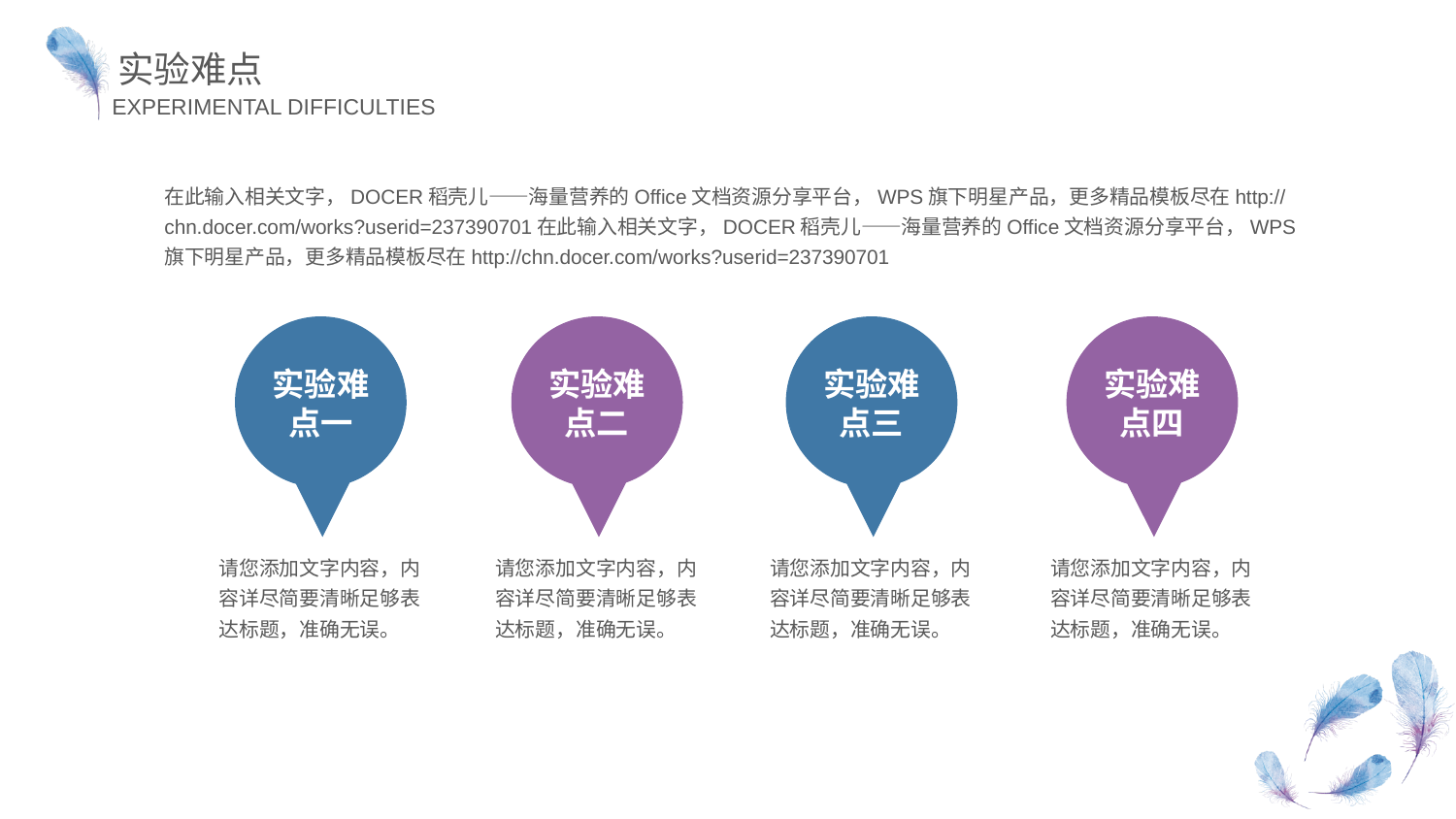

实验难点
EXPERIMENTAL DIFFICULTIES
在此输入相关文字，DOCER稻壳儿——海量营养的Office文档资源分享平台，WPS旗下明星产品，更多精品模板尽在http://chn.docer.com/works?userid=237390701在此输入相关文字，DOCER稻壳儿——海量营养的Office文档资源分享平台，WPS旗下明星产品，更多精品模板尽在http://chn.docer.com/works?userid=237390701

实验难点一
实验难点二
实验难点三
实验难点四
请您添加文字内容，内容详尽简要清晰足够表达标题，准确无误。
请您添加文字内容，内容详尽简要清晰足够表达标题，准确无误。
请您添加文字内容，内容详尽简要清晰足够表达标题，准确无误。
请您添加文字内容，内容详尽简要清晰足够表达标题，准确无误。